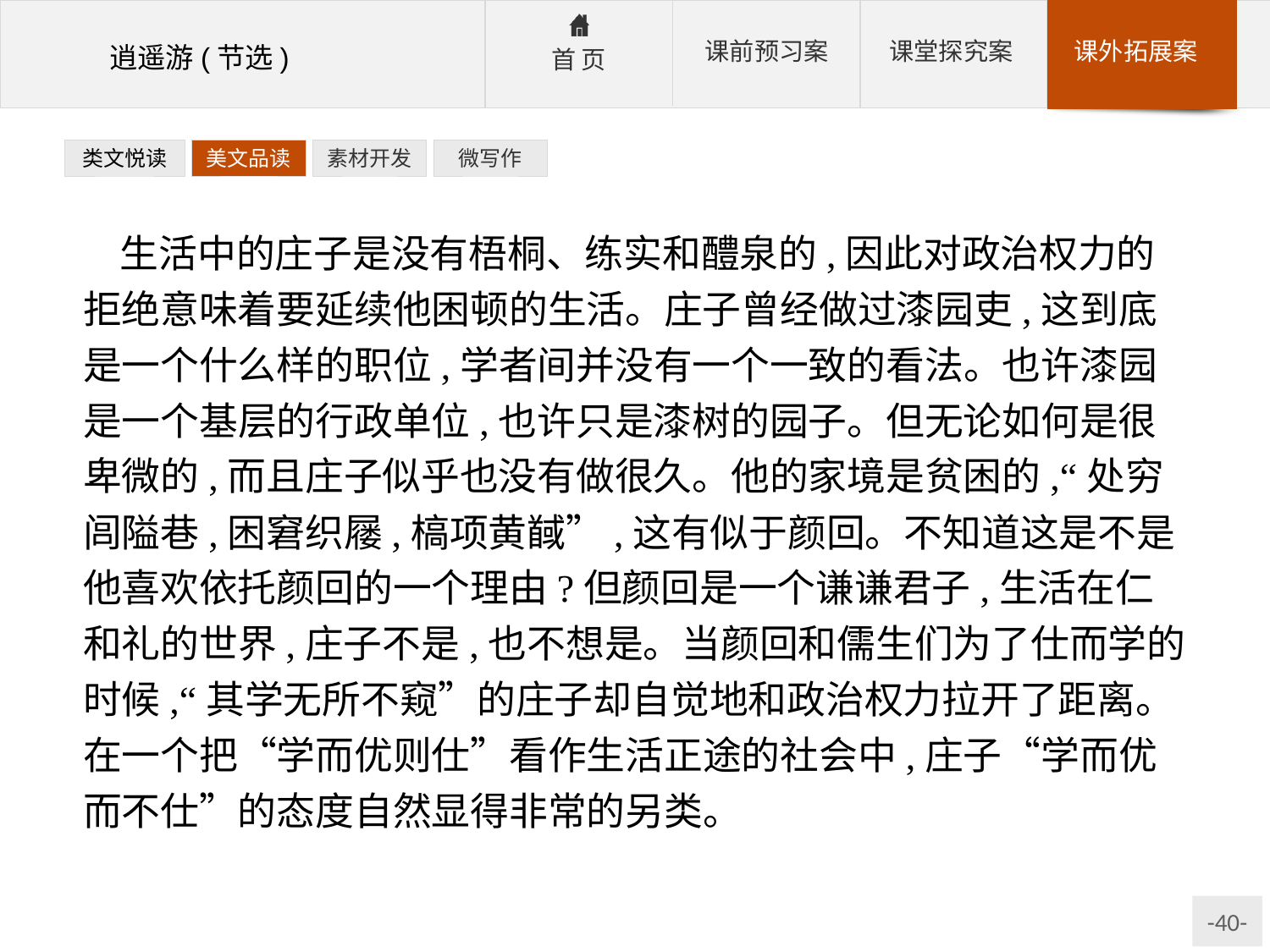

类文悦读
美文品读
素材开发
微写作
生活中的庄子是没有梧桐、练实和醴泉的,因此对政治权力的拒绝意味着要延续他困顿的生活。庄子曾经做过漆园吏,这到底是一个什么样的职位,学者间并没有一个一致的看法。也许漆园是一个基层的行政单位,也许只是漆树的园子。但无论如何是很卑微的,而且庄子似乎也没有做很久。他的家境是贫困的,“处穷闾隘巷,困窘织屦,槁项黄馘”,这有似于颜回。不知道这是不是他喜欢依托颜回的一个理由?但颜回是一个谦谦君子,生活在仁和礼的世界,庄子不是,也不想是。当颜回和儒生们为了仕而学的时候,“其学无所不窥”的庄子却自觉地和政治权力拉开了距离。在一个把“学而优则仕”看作生活正途的社会中,庄子“学而优而不仕”的态度自然显得非常的另类。